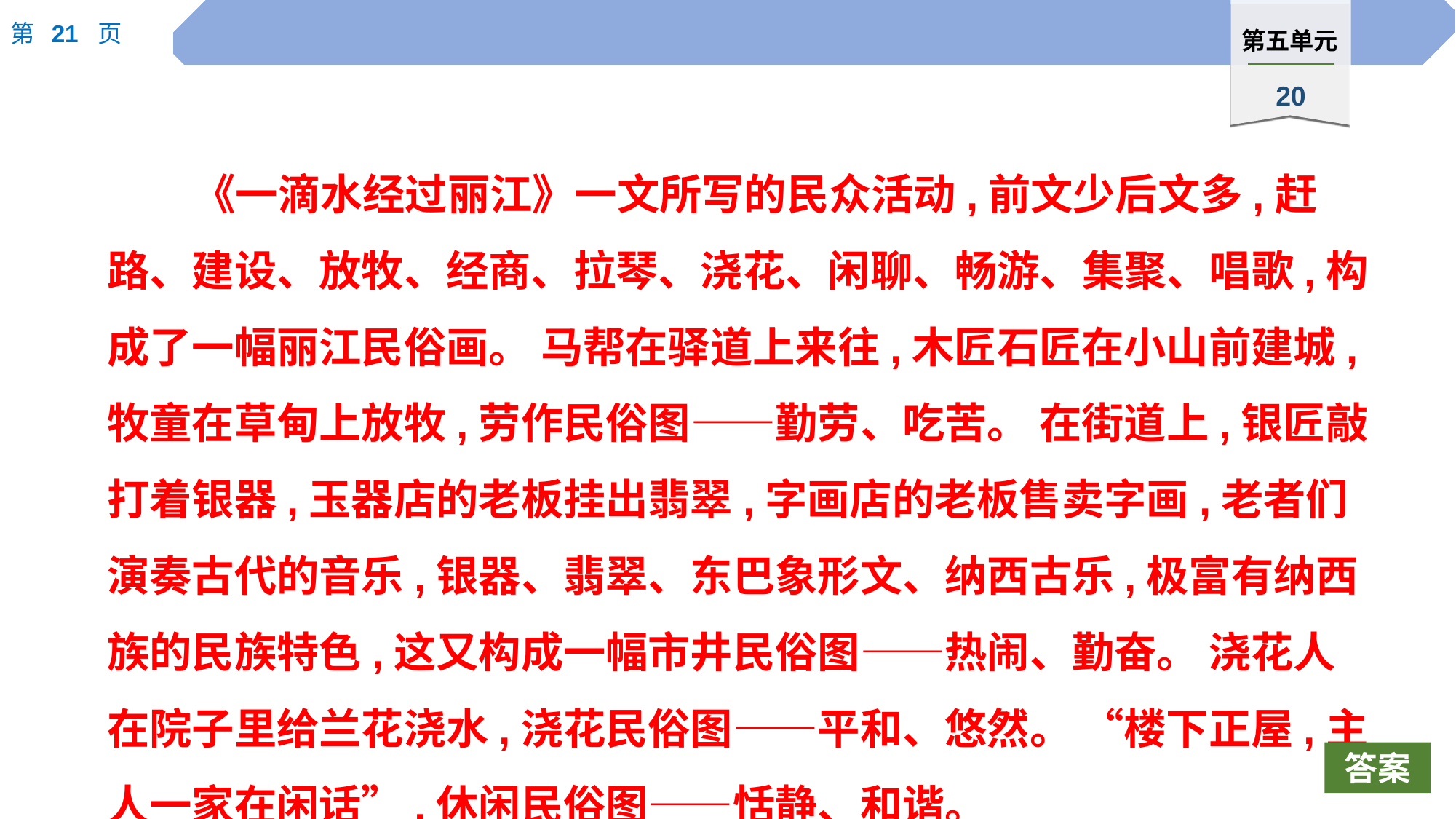

《一滴水经过丽江》一文所写的民众活动,前文少后文多,赶路、建设、放牧、经商、拉琴、浇花、闲聊、畅游、集聚、唱歌,构成了一幅丽江民俗画。 马帮在驿道上来往,木匠石匠在小山前建城,牧童在草甸上放牧,劳作民俗图——勤劳、吃苦。 在街道上,银匠敲打着银器,玉器店的老板挂出翡翠,字画店的老板售卖字画,老者们演奏古代的音乐,银器、翡翠、东巴象形文、纳西古乐,极富有纳西族的民族特色,这又构成一幅市井民俗图——热闹、勤奋。 浇花人在院子里给兰花浇水,浇花民俗图——平和、悠然。 “楼下正屋,主人一家在闲话”,休闲民俗图——恬静、和谐。
答案